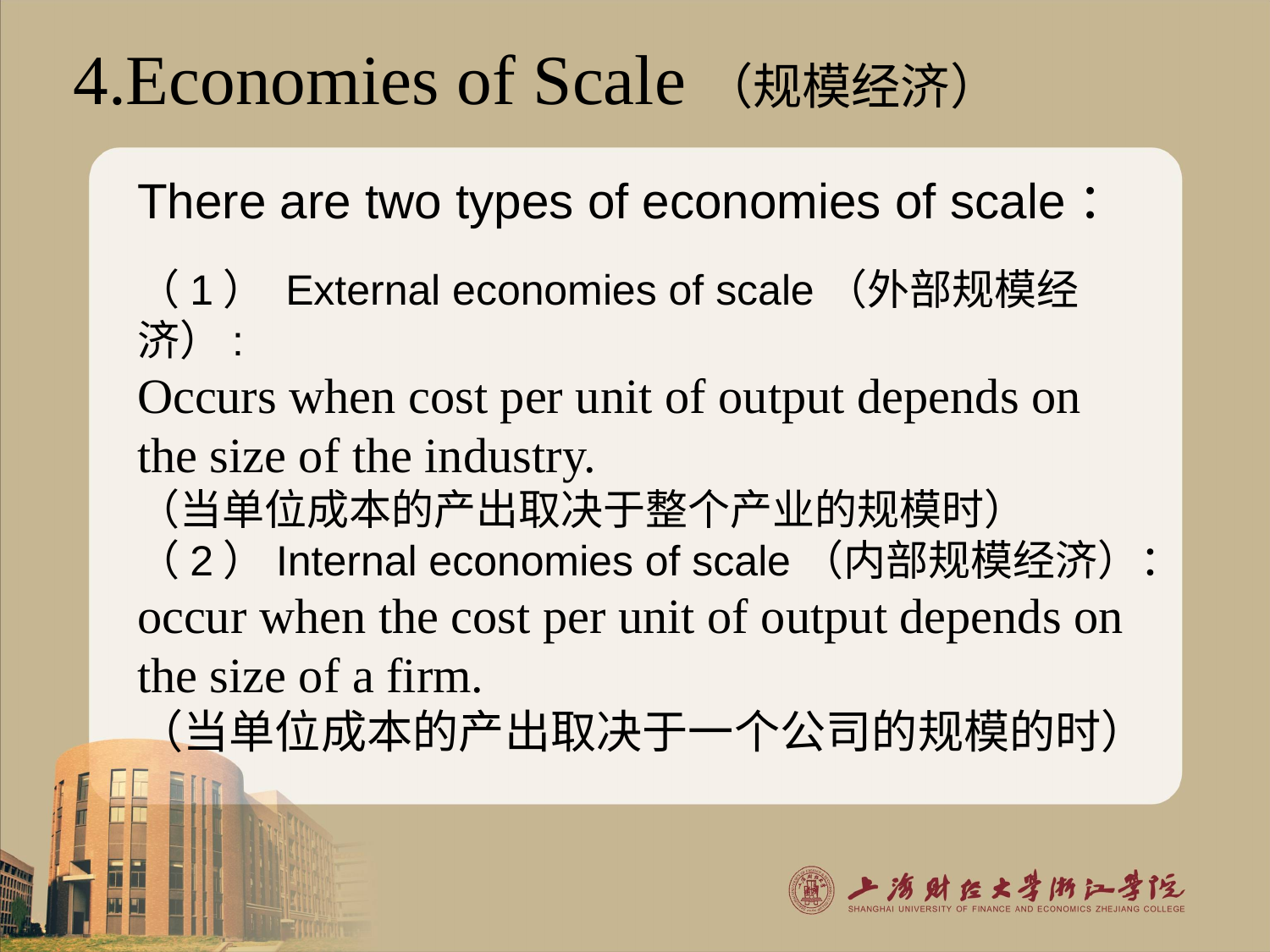

4.Economies of Scale（规模经济）
There are two types of economies of scale：

（1） External economies of scale（外部规模经济）:
Occurs when cost per unit of output depends on the size of the industry.
（当单位成本的产出取决于整个产业的规模时）
（2）Internal economies of scale（内部规模经济）：
occur when the cost per unit of output depends on the size of a firm.
（当单位成本的产出取决于一个公司的规模的时）